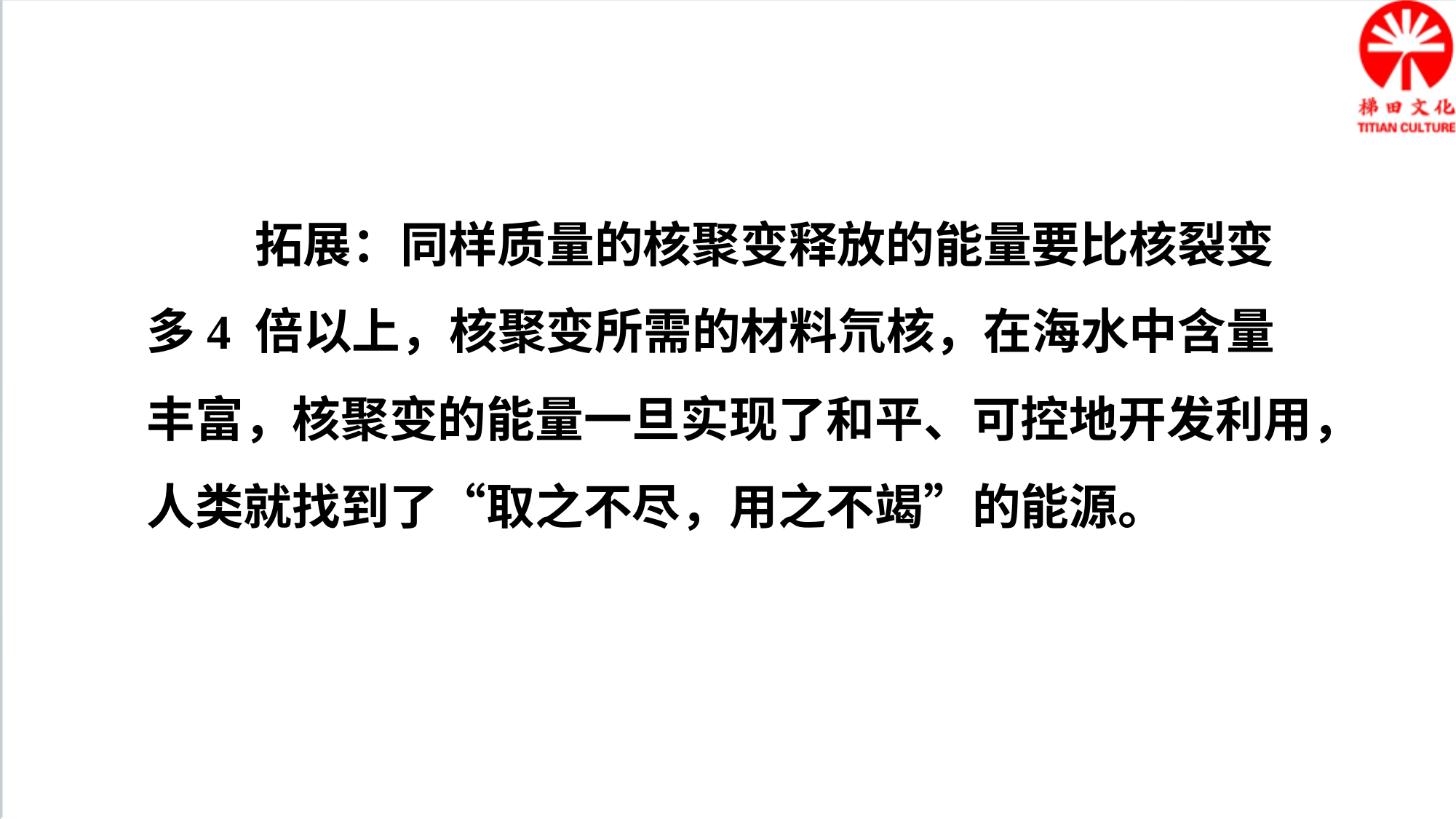

拓展：同样质量的核聚变释放的能量要比核裂变多4 倍以上，核聚变所需的材料氘核，在海水中含量丰富，核聚变的能量一旦实现了和平、可控地开发利用，人类就找到了“取之不尽，用之不竭”的能源。